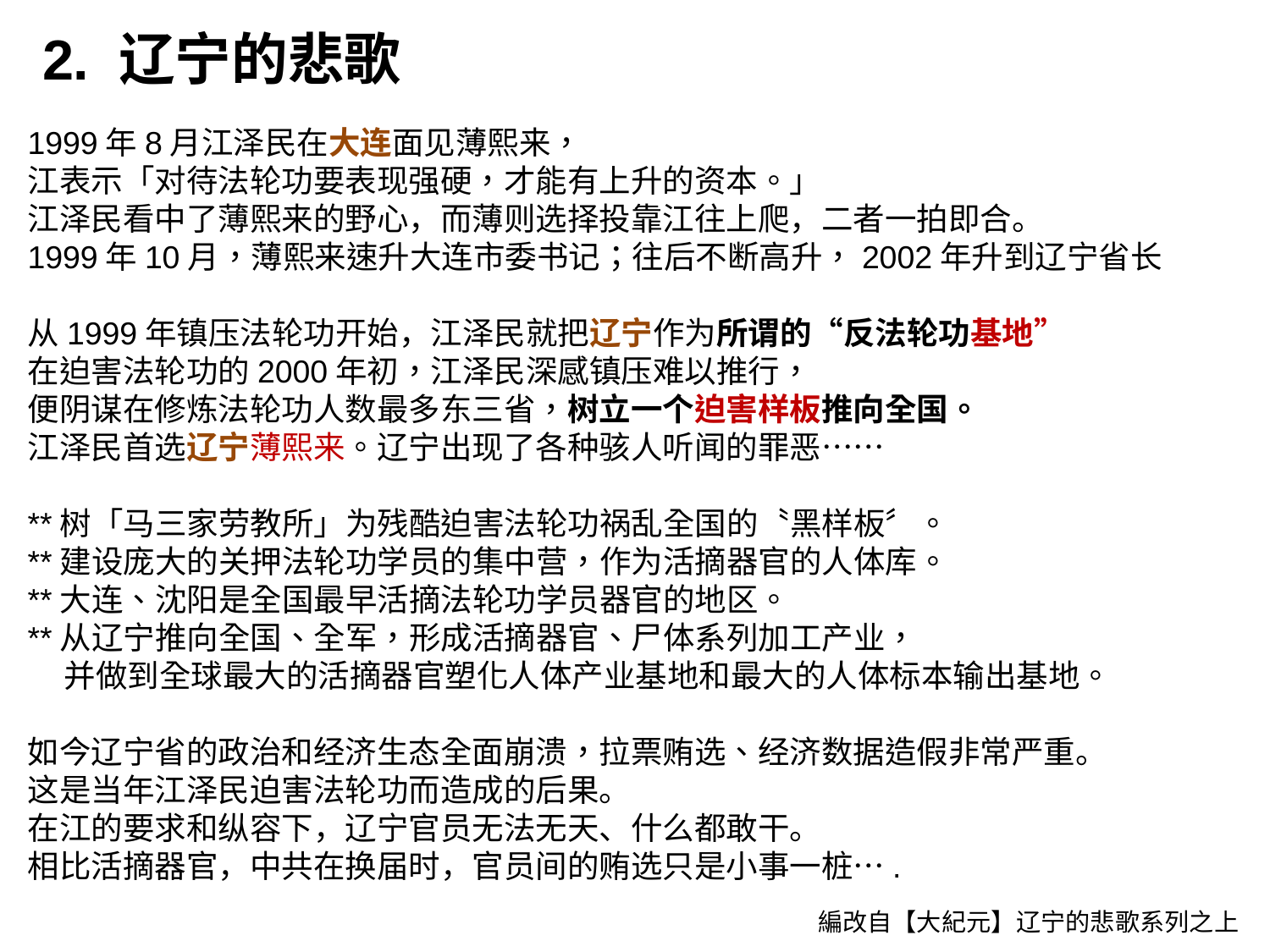

2. 辽宁的悲歌
1999年8月江泽民在大连面见薄熙来，
江表示「对待法轮功要表现强硬，才能有上升的资本。」
江泽民看中了薄熙来的野心，而薄则选择投靠江往上爬，二者一拍即合。
1999年10月，薄熙来速升大连市委书记；往后不断高升，2002年升到辽宁省长

从1999年镇压法轮功开始，江泽民就把辽宁作为所谓的“反法轮功基地”
在迫害法轮功的2000年初，江泽民深感镇压难以推行，
便阴谋在修炼法轮功人数最多东三省，树立一个迫害样板推向全国。
江泽民首选辽宁薄熙来。辽宁出现了各种骇人听闻的罪恶……

**树「马三家劳教所」为残酷迫害法轮功祸乱全国的〝黑样板〞。
**建设庞大的关押法轮功学员的集中营，作为活摘器官的人体库。
**大连、沈阳是全国最早活摘法轮功学员器官的地区。
**从辽宁推向全国、全军，形成活摘器官、尸体系列加工产业，
    并做到全球最大的活摘器官塑化人体产业基地和最大的人体标本输出基地。

如今辽宁省的政治和经济生态全面崩溃，拉票贿选、经济数据造假非常严重。
这是当年江泽民迫害法轮功而造成的后果。
在江的要求和纵容下，辽宁官员无法无天、什么都敢干。
相比活摘器官，中共在换届时，官员间的贿选只是小事一桩….
編改自【大紀元】辽宁的悲歌系列之上